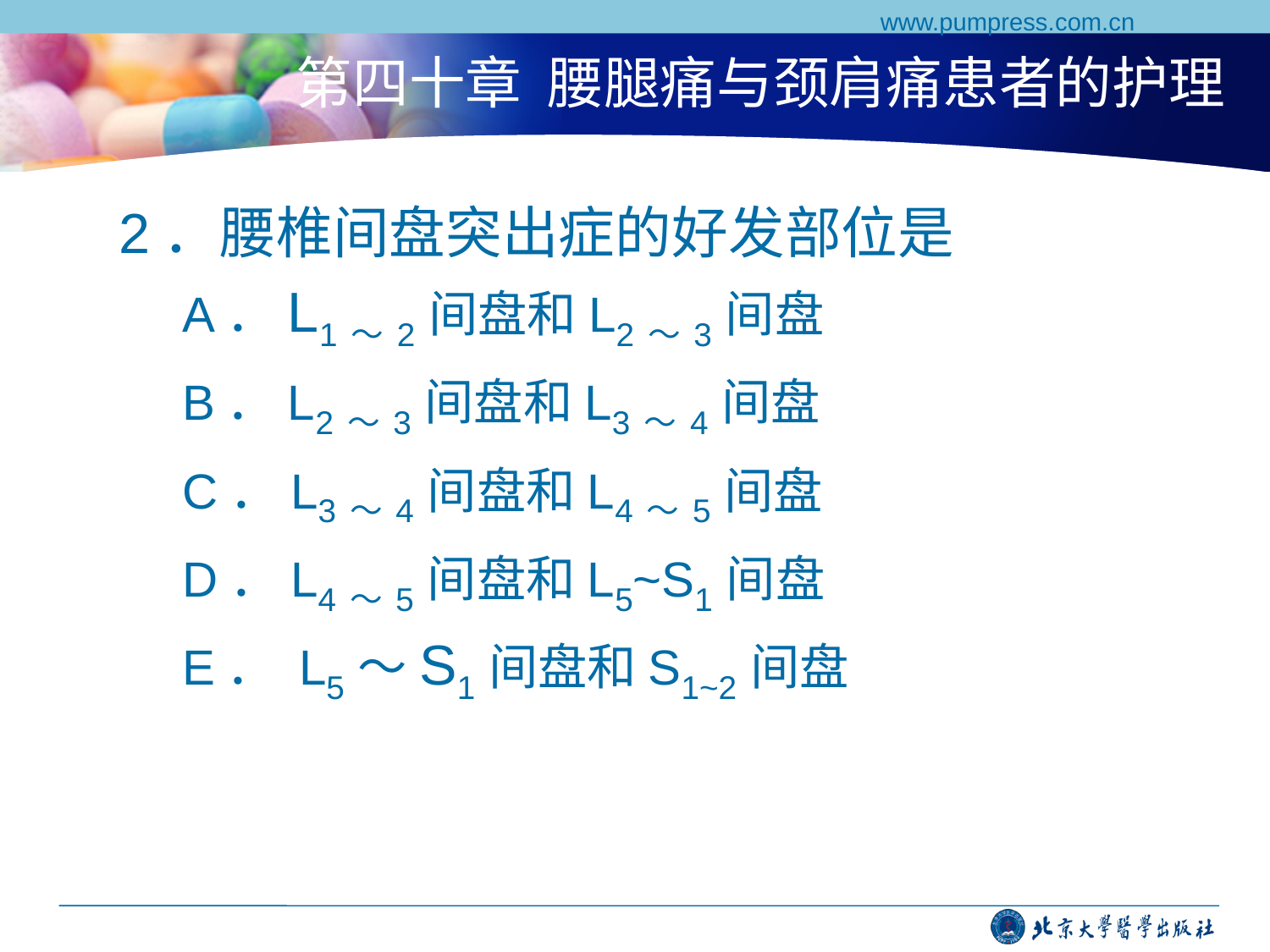

www.pumpress.com.cn
# 第四十章  腰腿痛与颈肩痛患者的护理
2．腰椎间盘突出症的好发部位是
A．L1～2间盘和L2～3间盘
B．L2～3间盘和L3～4间盘
C．L3～4间盘和L4～5间盘
D．L4～5间盘和L5~S1间盘
E． L5～S1间盘和S1~2间盘